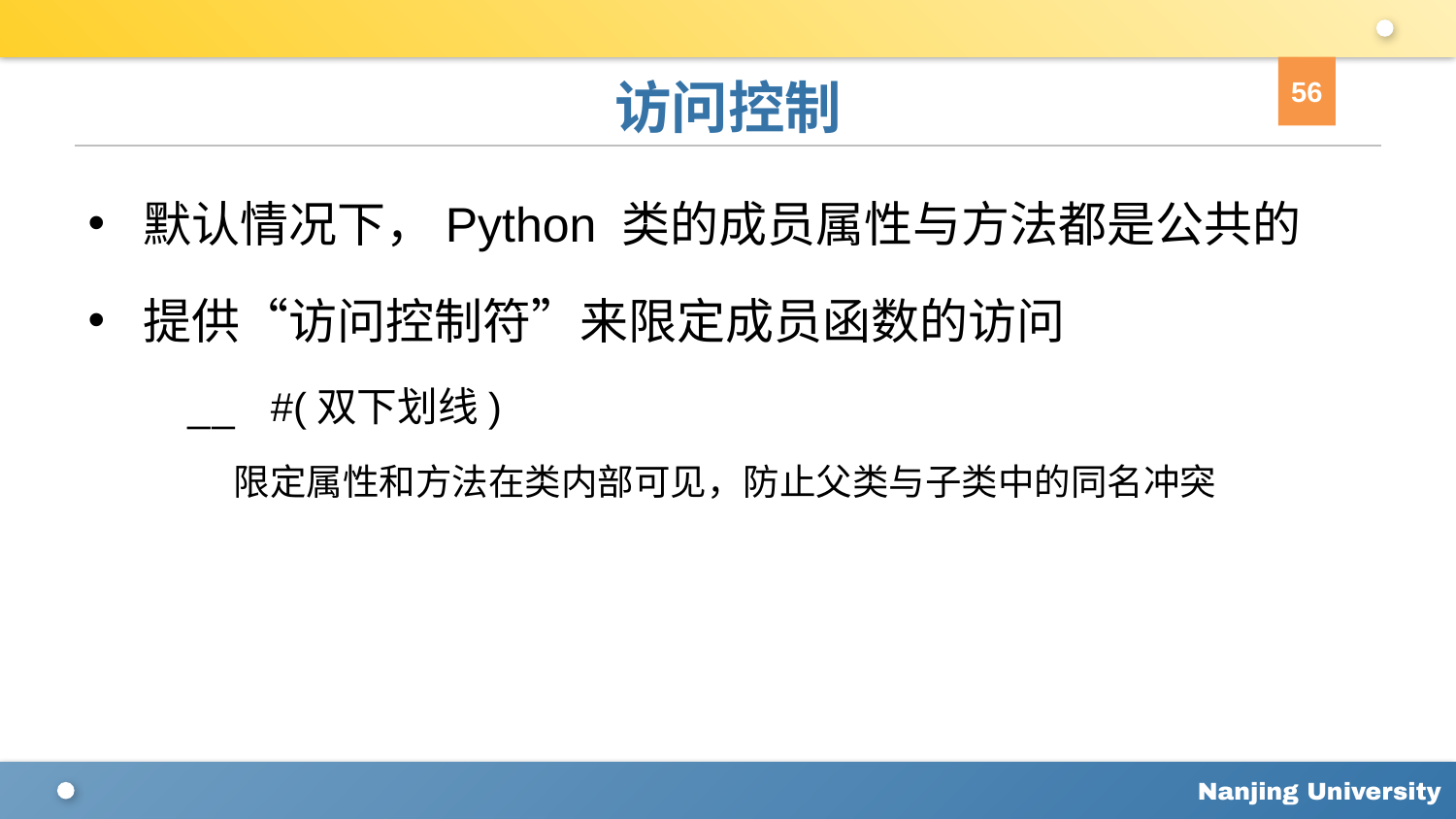

56
# 访问控制
默认情况下，Python 类的成员属性与方法都是公共的
提供“访问控制符”来限定成员函数的访问
  __   #(双下划线)
限定属性和方法在类内部可见，防止父类与子类中的同名冲突